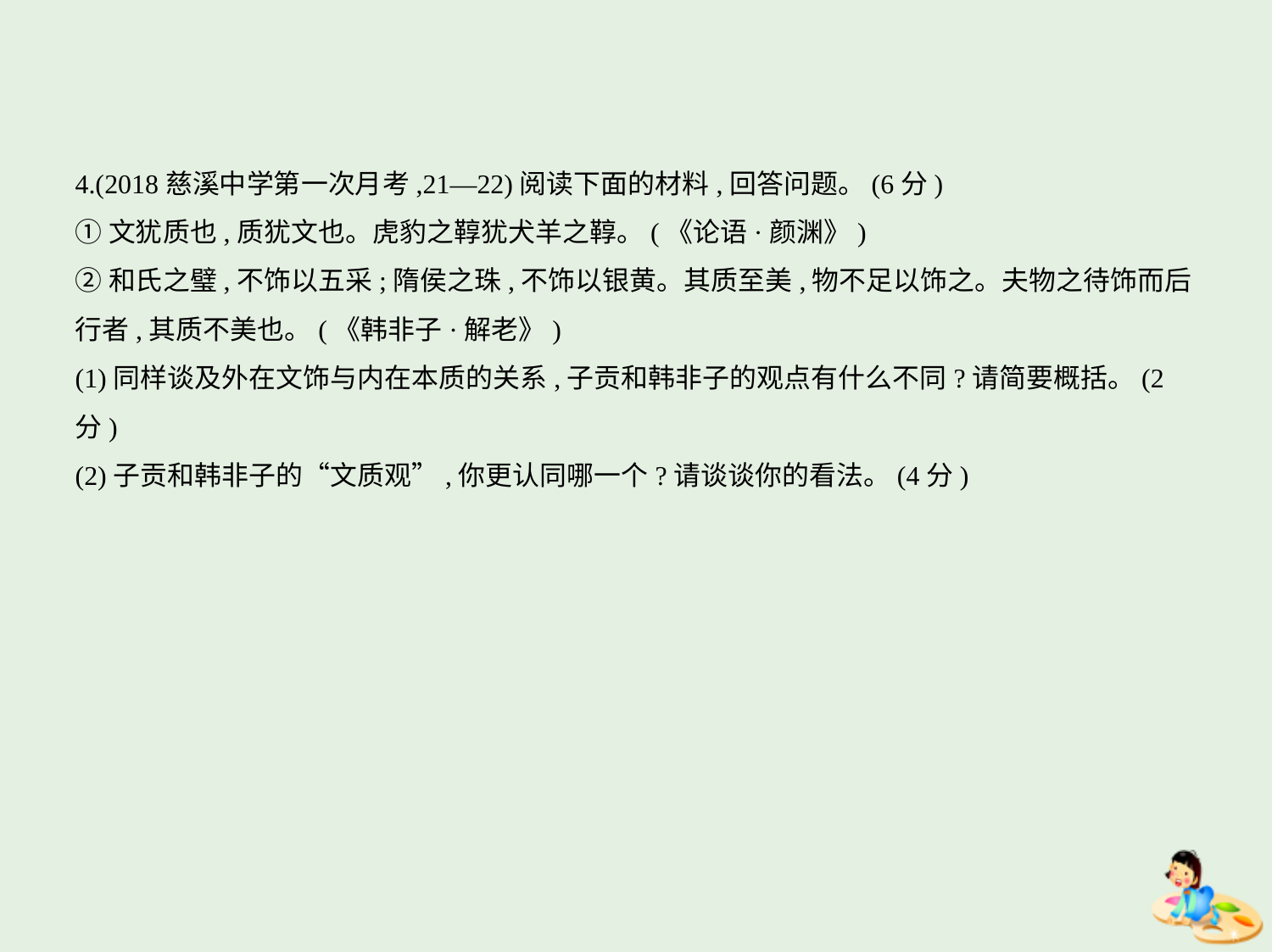

4.(2018慈溪中学第一次月考,21—22)阅读下面的材料,回答问题。(6分)
①文犹质也,质犹文也。虎豹之鞟犹犬羊之鞟。(《论语·颜渊》)
②和氏之璧,不饰以五采;隋侯之珠,不饰以银黄。其质至美,物不足以饰之。夫物之待饰而后
行者,其质不美也。(《韩非子·解老》)
(1)同样谈及外在文饰与内在本质的关系,子贡和韩非子的观点有什么不同?请简要概括。(2
分)
(2)子贡和韩非子的“文质观”,你更认同哪一个?请谈谈你的看法。(4分)